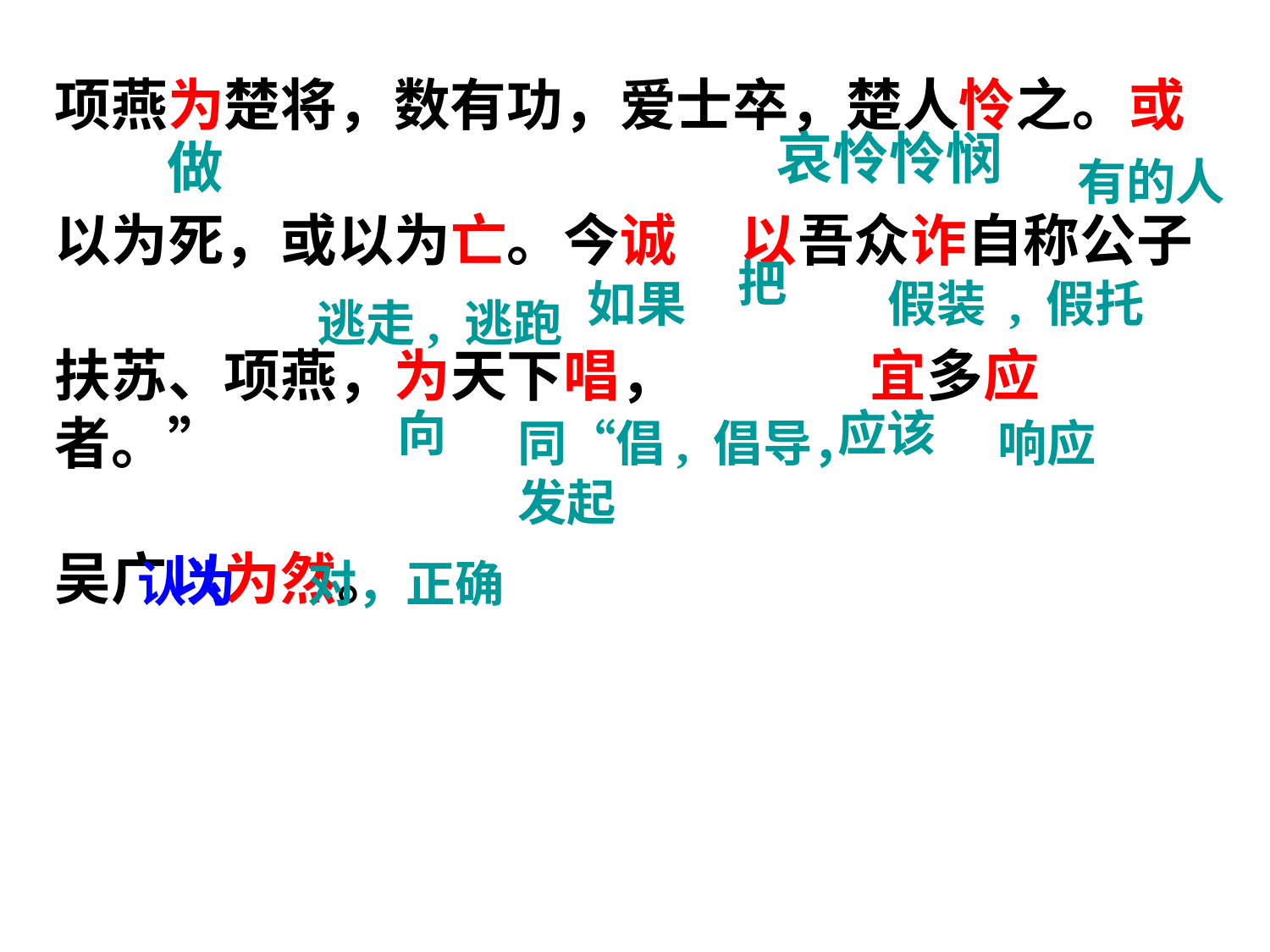

项燕为楚将，数有功，爱士卒，楚人怜之。或

以为死，或以为亡。今诚     以吾众诈自称公子

扶苏、项燕，为天下唱，               宜多应者。”

吴广以为然。
哀怜怜悯
做
有的人
把
如果
假装 , 假托
逃走, 逃跑
向
应该
同“倡, 倡导，发起
响应
认为
对，正确